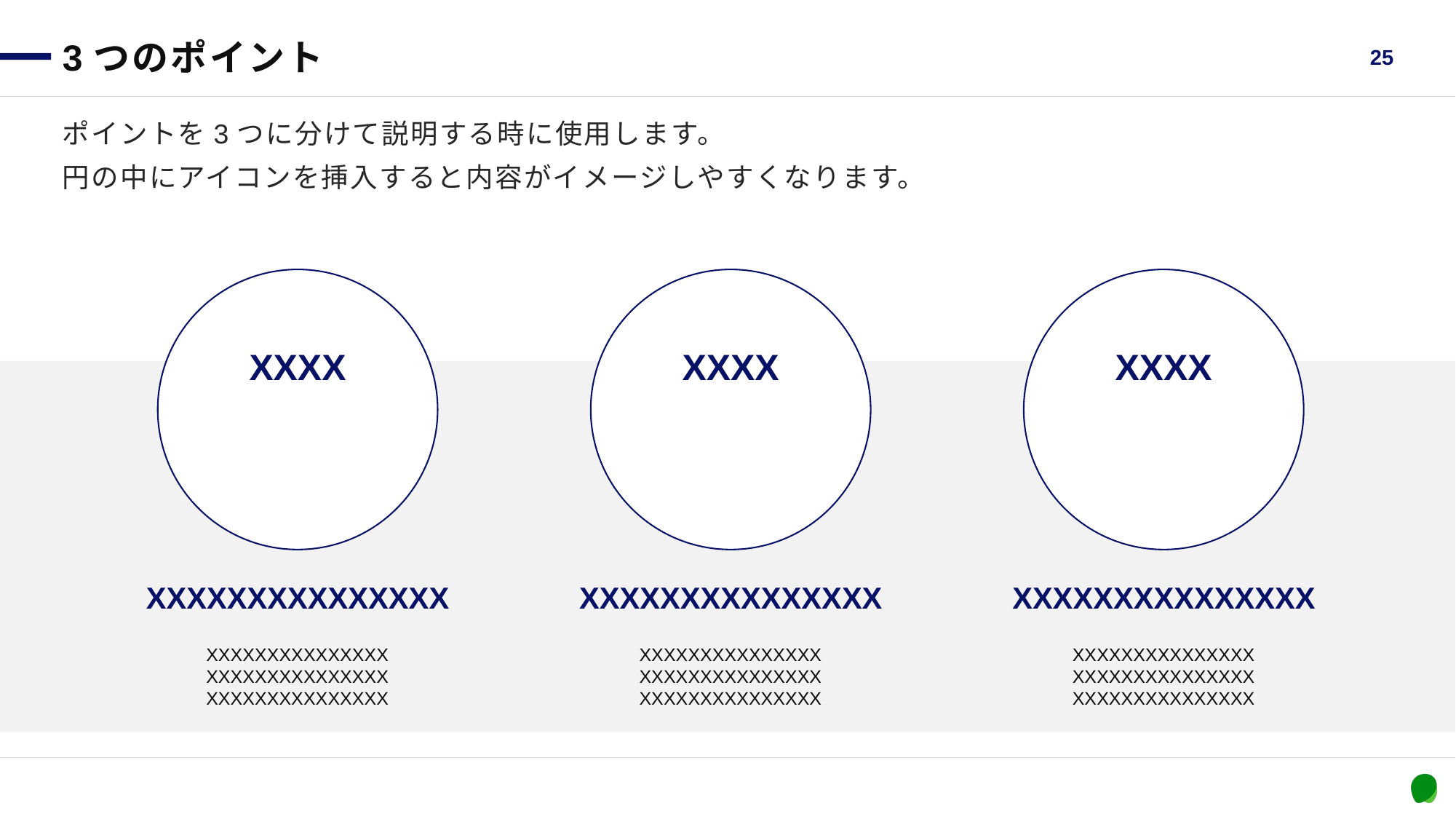

# 3つのポイント
25
ポイントを3つに分けて説明する時に使用します。
円の中にアイコンを挿入すると内容がイメージしやすくなります。

XXXX
XXXX
XXXX

XXXXXXXXXXXXXXX
XXXXXXXXXXXXXXX
XXXXXXXXXXXXXXX
XXXXXXXXXXXXXXX
XXXXXXXXXXXXXXX
XXXXXXXXXXXXXXX
XXXXXXXXXXXXXXX
XXXXXXXXXXXXXXX
XXXXXXXXXXXXXXX
XXXXXXXXXXXXXXX
XXXXXXXXXXXXXXX
XXXXXXXXXXXXXXX